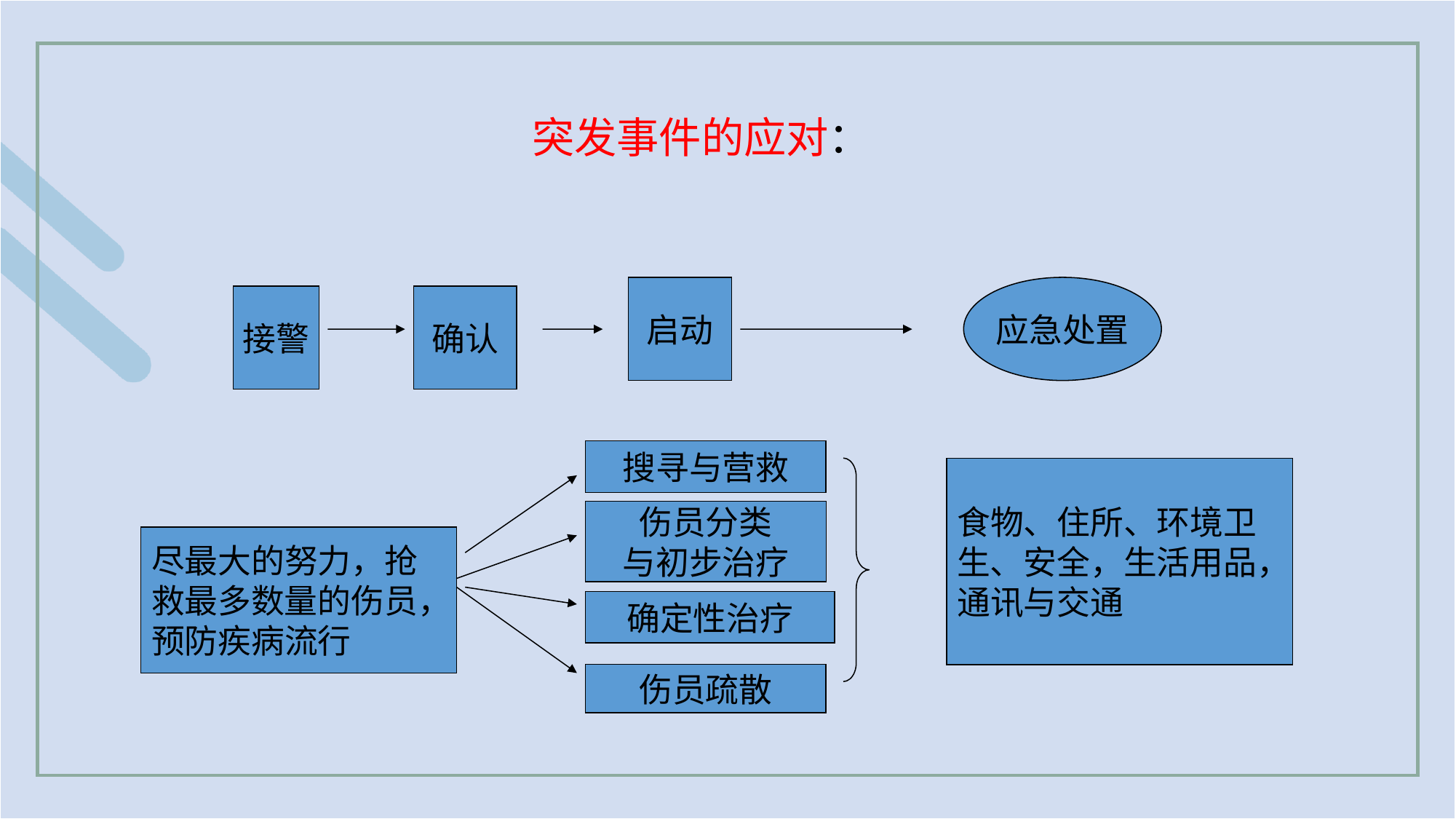

突发事件的应对：
启动
应急处置
接警
确认

搜寻与营救

食物、住所、环境卫
生、安全，生活用品，
通讯与交通

伤员分类
与初步治疗
尽最大的努力，抢
救最多数量的伤员，
预防疾病流行

确定性治疗
伤员疏散